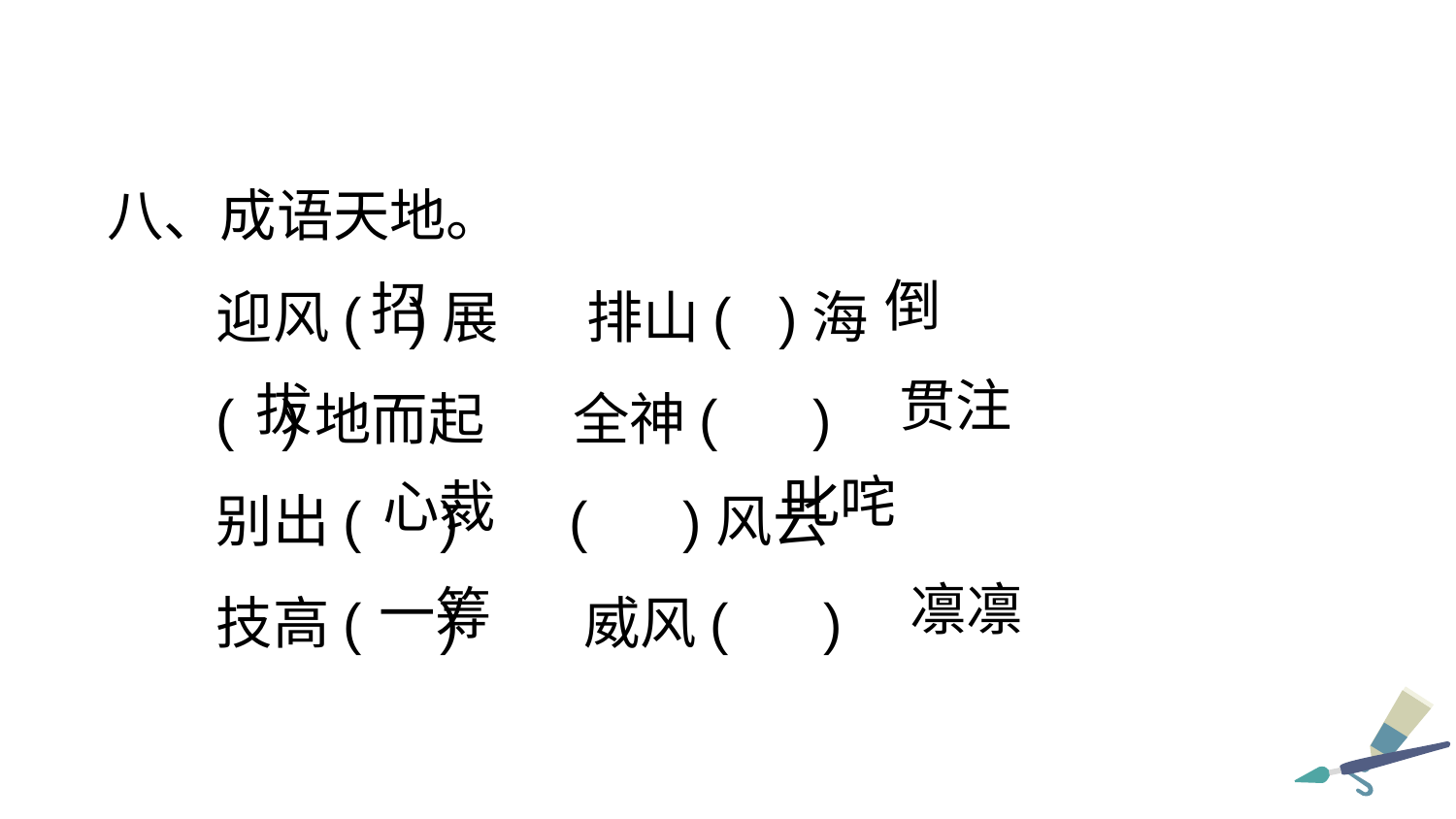

八、成语天地。
迎风(   )展       排山(   )海
(   )地而起       全神(      )
别出(     )       (      )风云
技高(     )       威风(      )
倒
招
贯注
拔
叱咤
心裁
凛凛
一筹